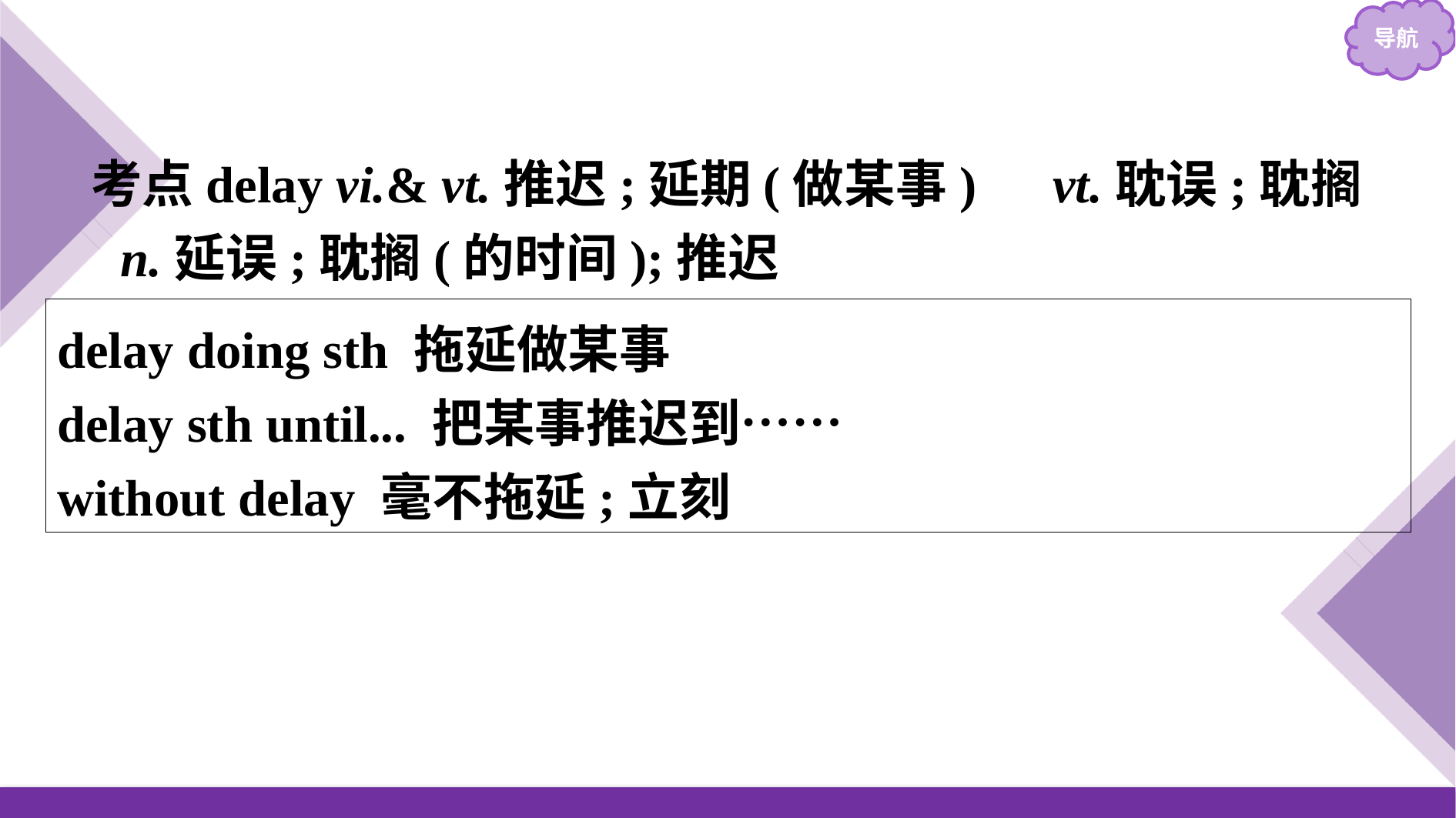

考点delay vi.& vt.推迟;延期(做某事)　vt.耽误;耽搁　n.延误;耽搁(的时间);推迟
delay doing sth 拖延做某事
delay sth until... 把某事推迟到……
without delay 毫不拖延;立刻